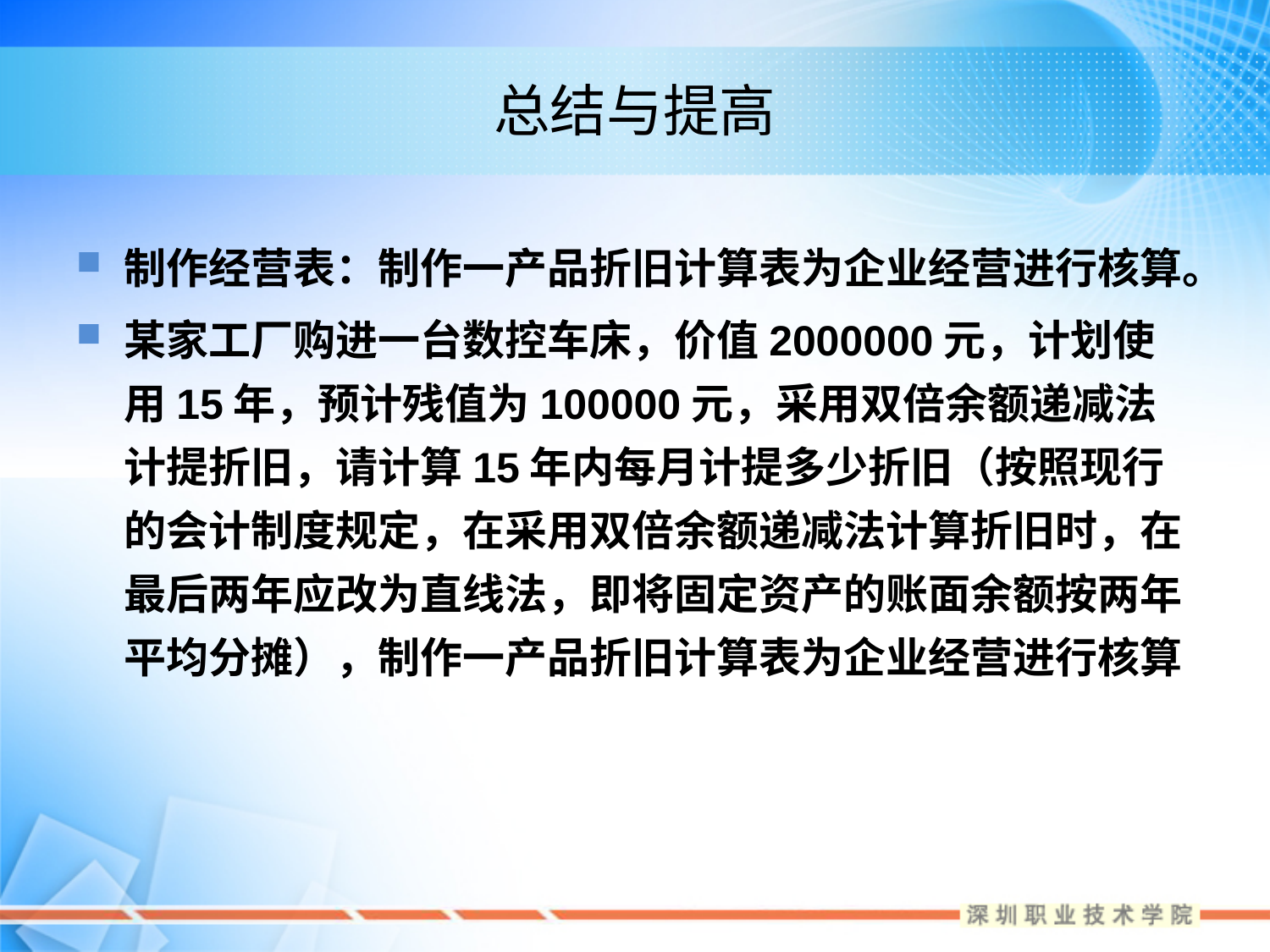

# 总结与提高
制作经营表：制作一产品折旧计算表为企业经营进行核算。
某家工厂购进一台数控车床，价值2000000元，计划使用15年，预计残值为100000元，采用双倍余额递减法计提折旧，请计算15年内每月计提多少折旧（按照现行的会计制度规定，在采用双倍余额递减法计算折旧时，在最后两年应改为直线法，即将固定资产的账面余额按两年平均分摊），制作一产品折旧计算表为企业经营进行核算